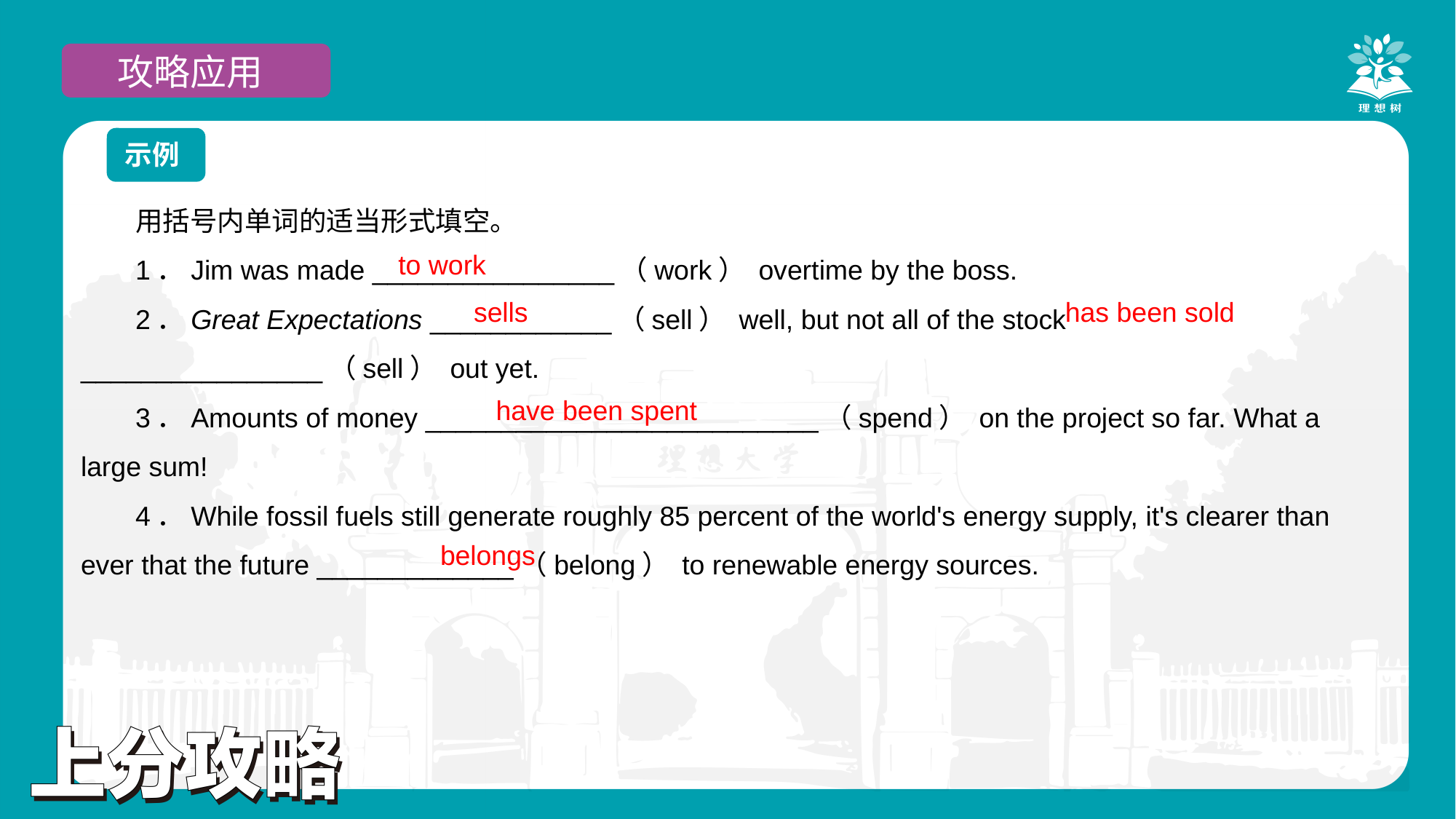

攻略应用

示例
用括号内单词的适当形式填空。
1．Jim was made ________________（work） overtime by the boss.
2．Great Expectations ____________（sell） well, but not all of the stock ________________（sell） out yet.
3．Amounts of money __________________________（spend） on the project so far. What a large sum!
4．While fossil fuels still generate roughly 85 percent of the world's energy supply, it's clearer than ever that the future _____________（belong） to renewable energy sources.
to work
sells
has been sold
have been spent
belongs